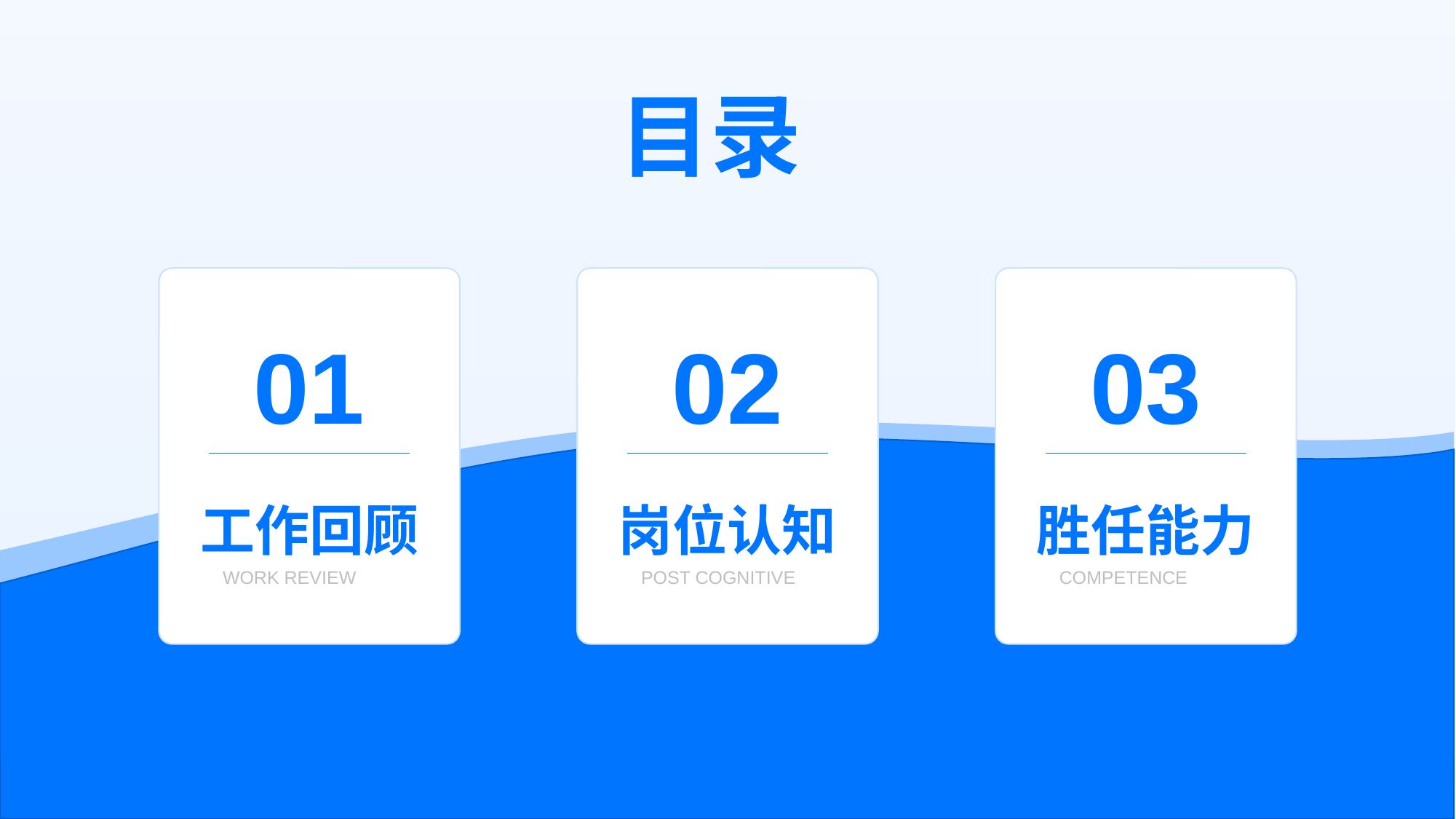

目录

01
工作回顾
WORK REVIEW

02
岗位认知
POST COGNITIVE

03
胜任能力
COMPETENCE